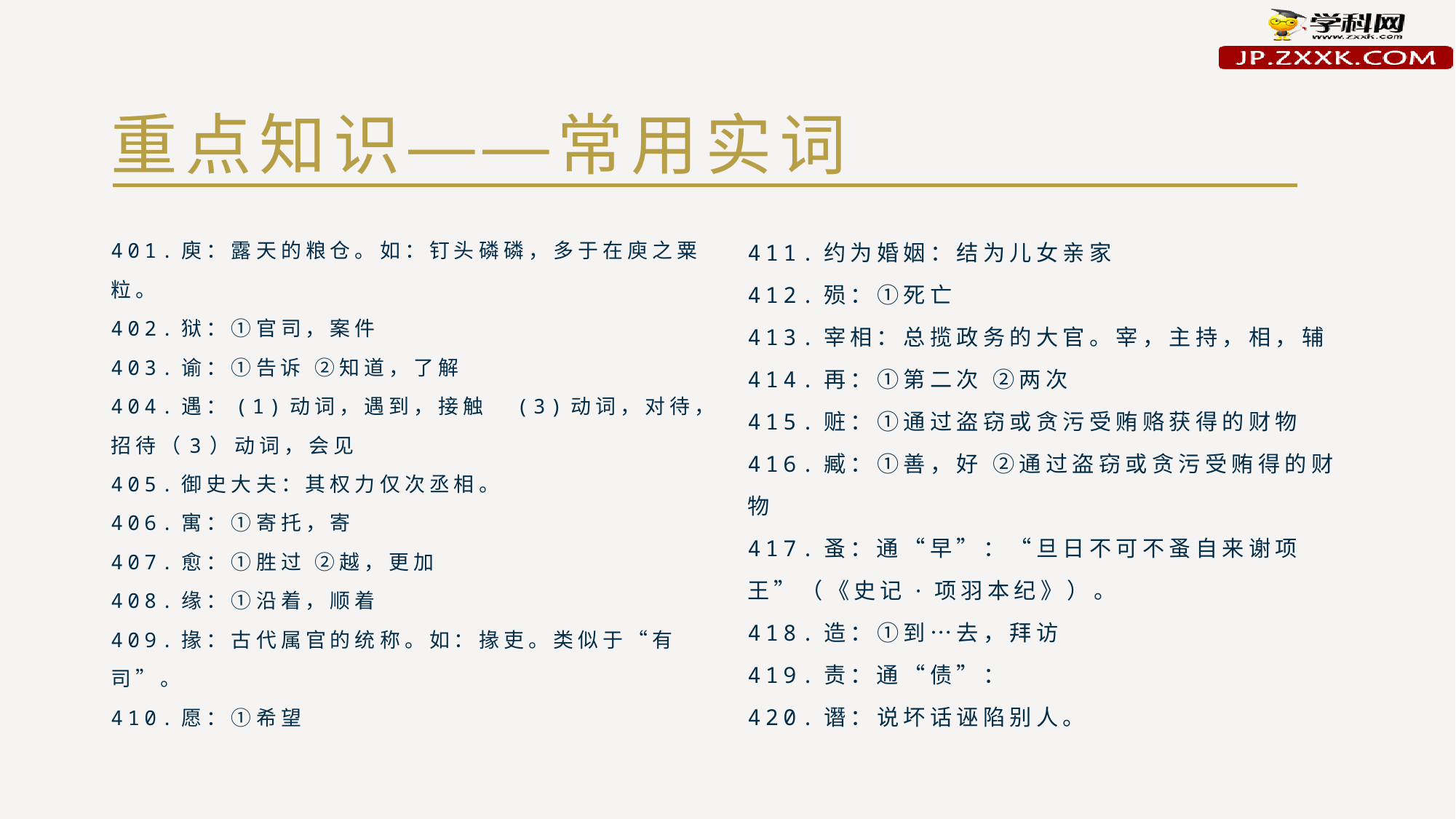

# 重点知识——常用实词
401.庾：露天的粮仓。如：钉头磷磷，多于在庾之粟粒。
402.狱：①官司，案件
403.谕：①告诉 ②知道，了解
404.遇：(1)动词，遇到，接触　(3)动词，对待，招待（3）动词，会见
405.御史大夫：其权力仅次丞相。
406.寓：①寄托，寄
407.愈：①胜过 ②越，更加
408.缘：①沿着，顺着
409.掾：古代属官的统称。如：掾吏。类似于“有司”。
410.愿：①希望
411.约为婚姻：结为儿女亲家
412.殒：①死亡
413.宰相：总揽政务的大官。宰，主持，相，辅
414.再：①第二次 ②两次
415.赃：①通过盗窃或贪污受贿赂获得的财物
416.臧：①善，好 ②通过盗窃或贪污受贿得的财物
417.蚤：通“早”：“旦日不可不蚤自来谢项王”（《史记·项羽本纪》）。
418.造：①到…去，拜访
419.责：通“债”：
420.谮：说坏话诬陷别人。